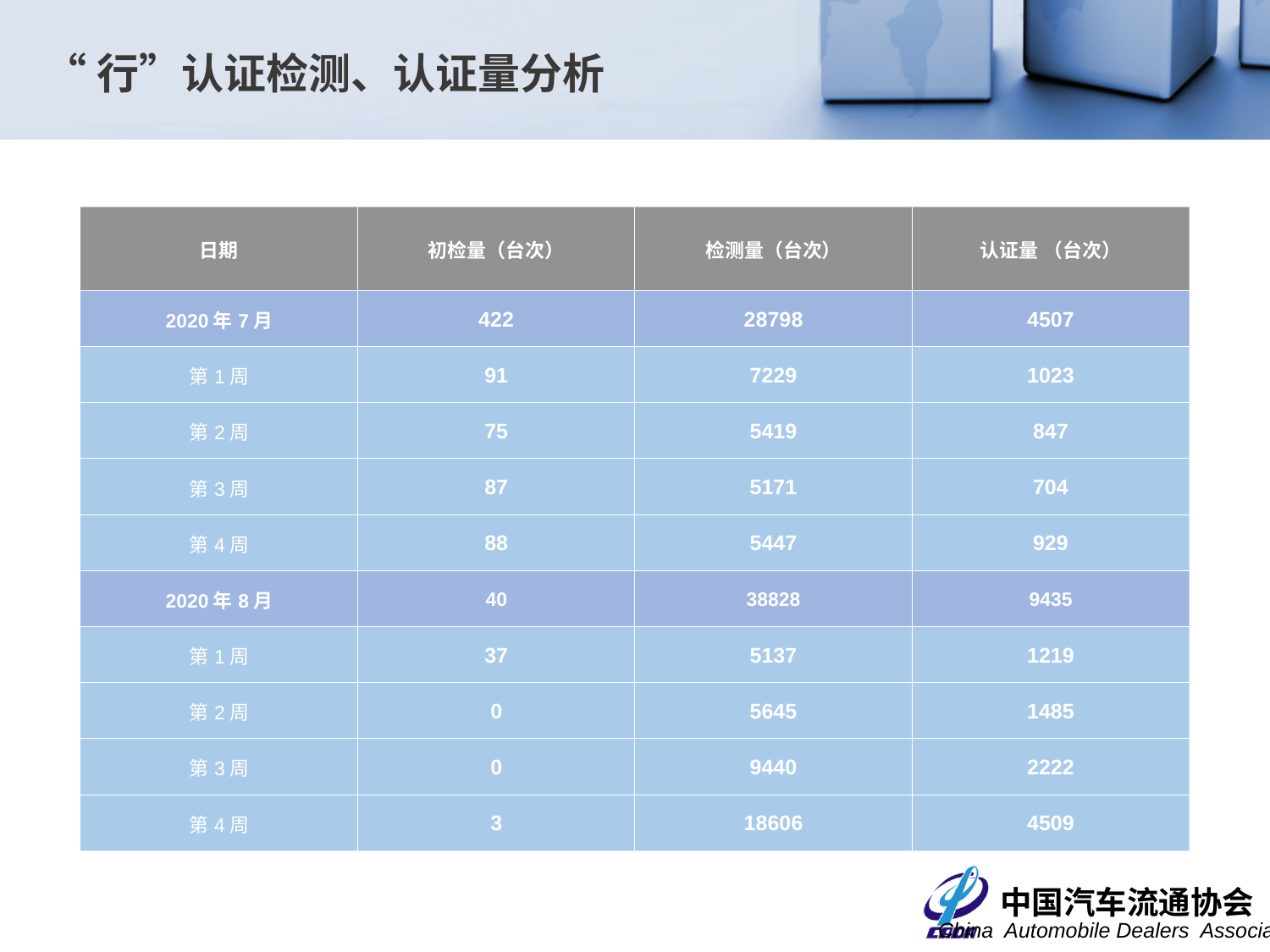

“行”认证检测、认证量分析
| 日期 | 初检量（台次） | 检测量（台次） | 认证量 （台次） |
| --- | --- | --- | --- |
| 2020年7月 | 422 | 28798 | 4507 |
| 第1周 | 91 | 7229 | 1023 |
| 第2周 | 75 | 5419 | 847 |
| 第3周 | 87 | 5171 | 704 |
| 第4周 | 88 | 5447 | 929 |
| 2020年8月 | 40 | 38828 | 9435 |
| 第1周 | 37 | 5137 | 1219 |
| 第2周 | 0 | 5645 | 1485 |
| 第3周 | 0 | 9440 | 2222 |
| 第4周 | 3 | 18606 | 4509 |